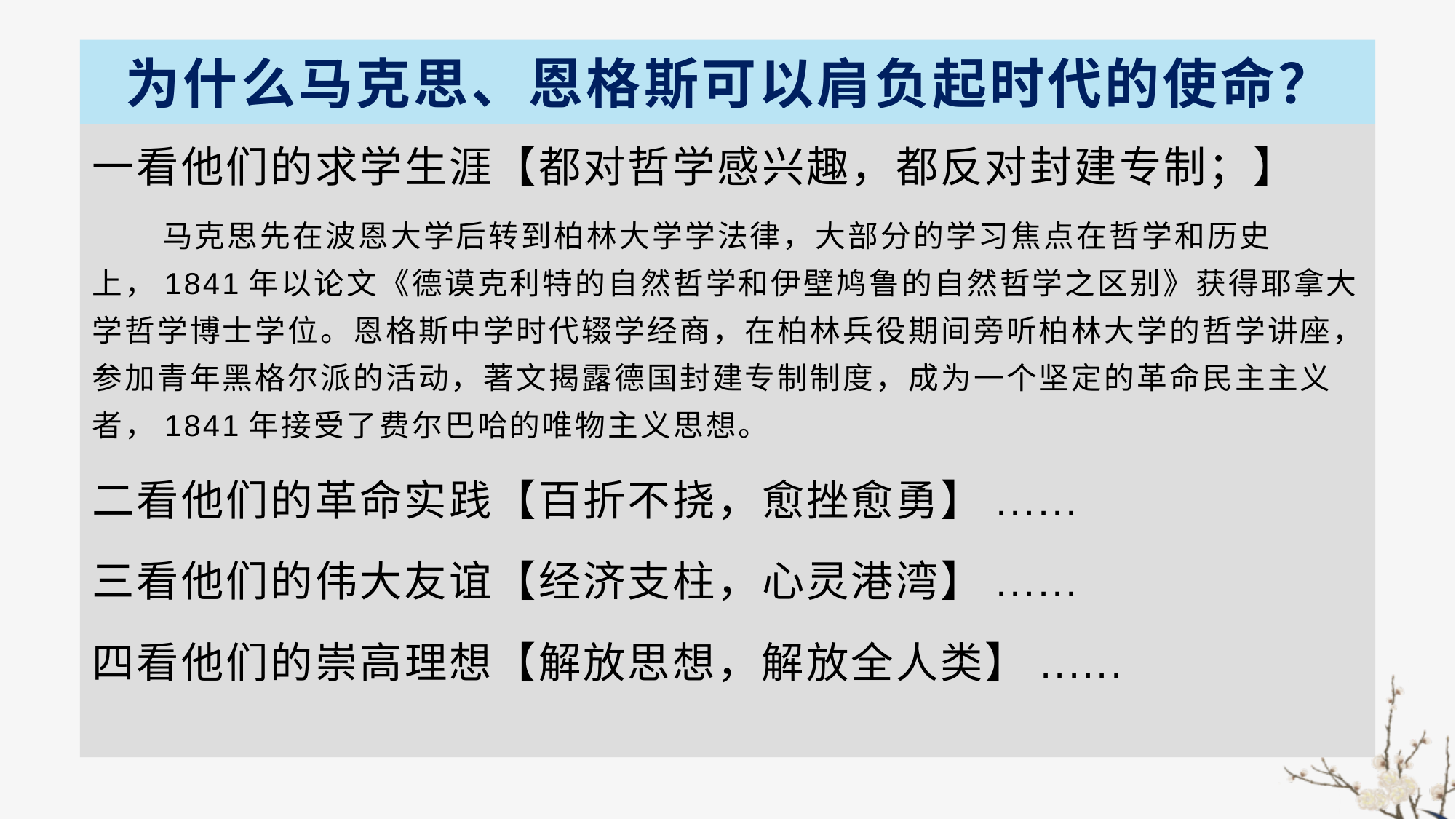

# 为什么马克思、恩格斯可以肩负起时代的使命？
一看他们的求学生涯【都对哲学感兴趣，都反对封建专制；】
       马克思先在波恩大学后转到柏林大学学法律，大部分的学习焦点在哲学和历史上，1841年以论文《德谟克利特的自然哲学和伊壁鸠鲁的自然哲学之区别》获得耶拿大学哲学博士学位。恩格斯中学时代辍学经商，在柏林兵役期间旁听柏林大学的哲学讲座，参加青年黑格尔派的活动，著文揭露德国封建专制制度，成为一个坚定的革命民主主义者，1841年接受了费尔巴哈的唯物主义思想。
二看他们的革命实践【百折不挠，愈挫愈勇】......
三看他们的伟大友谊【经济支柱，心灵港湾】......
四看他们的崇高理想【解放思想，解放全人类】......